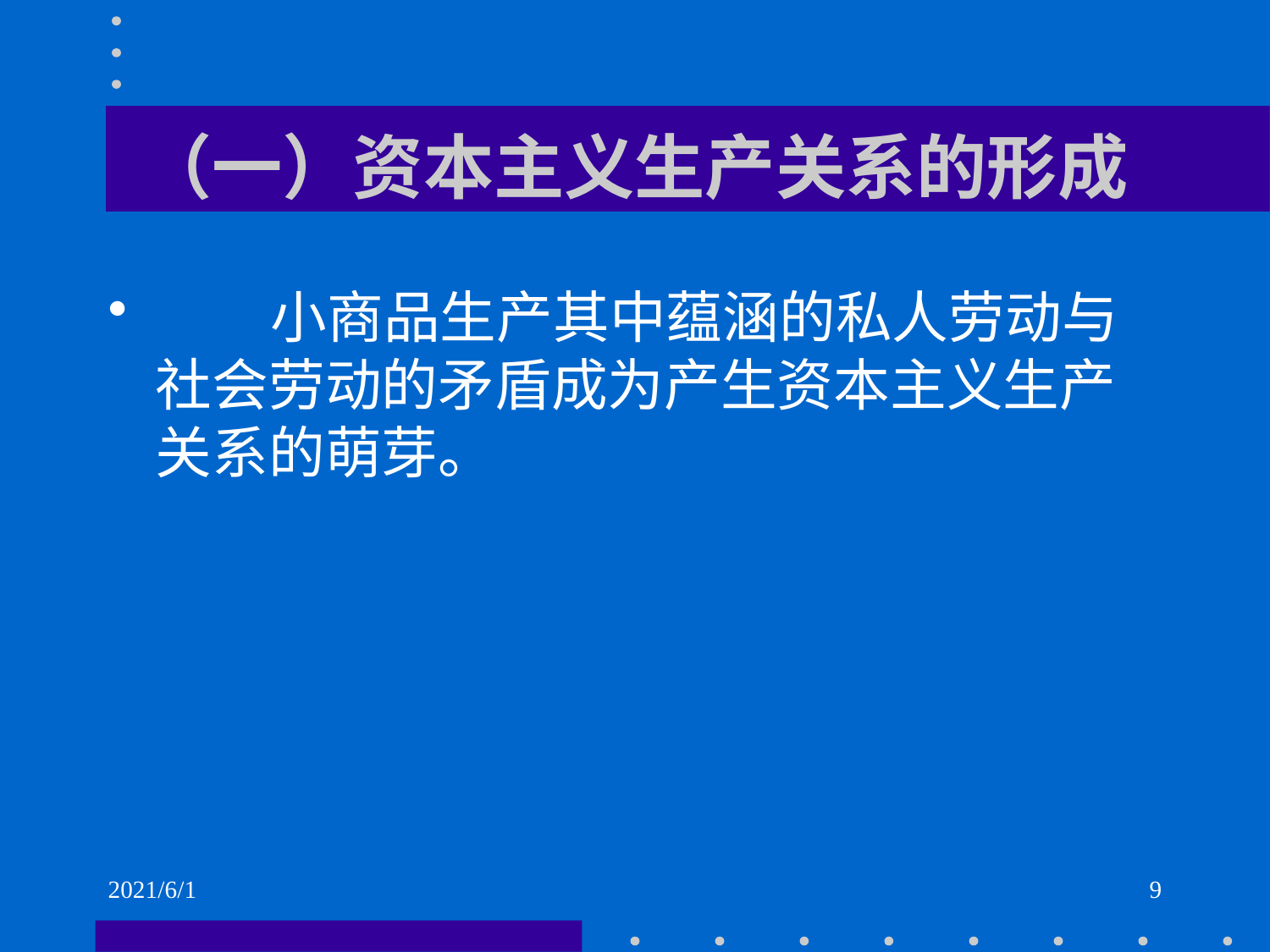

# （一）资本主义生产关系的形成
        小商品生产其中蕴涵的私人劳动与社会劳动的矛盾成为产生资本主义生产关系的萌芽。
2021/6/1
9